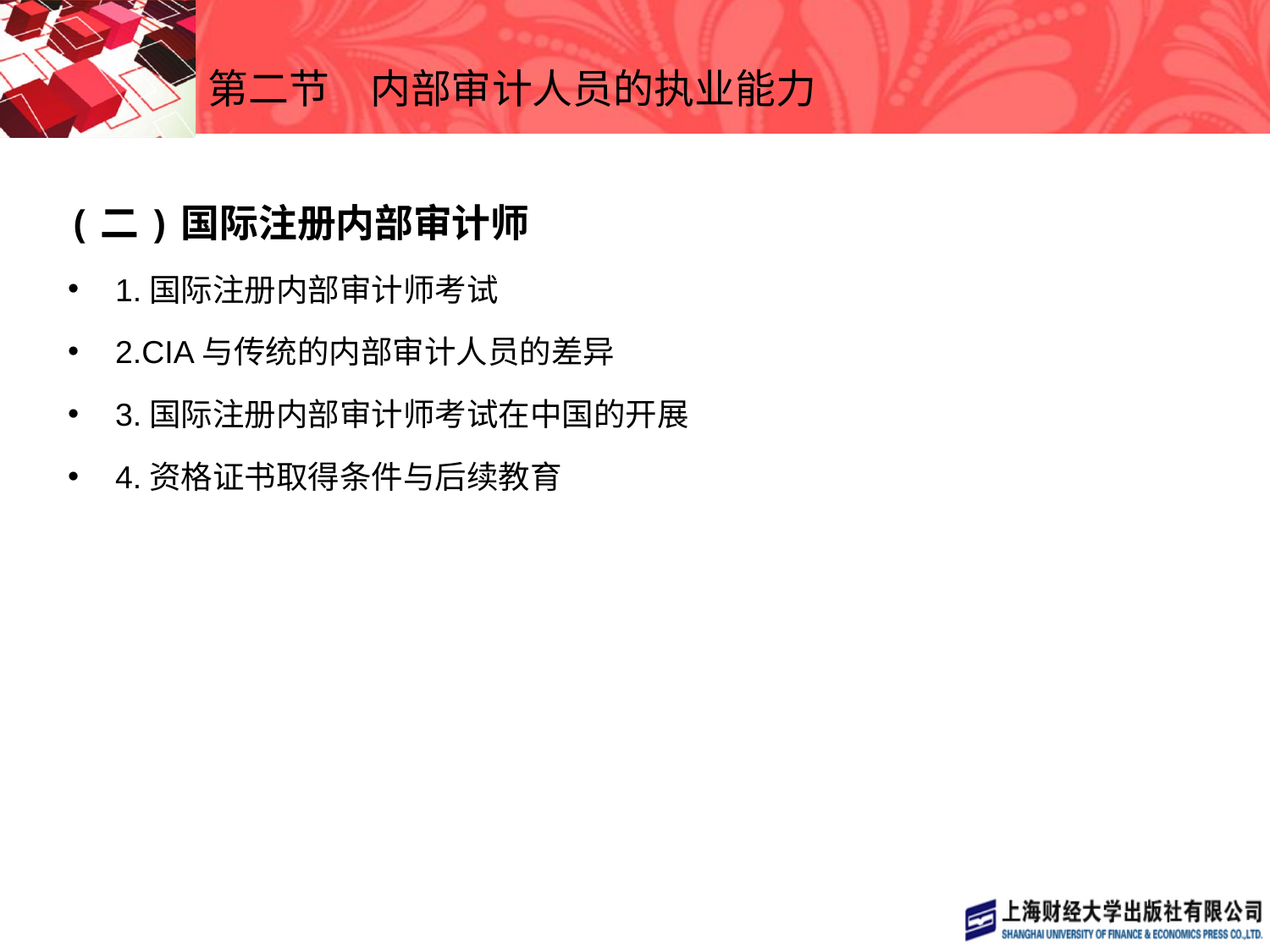

# 第二节　内部审计人员的执业能力
(二)国际注册内部审计师
1.国际注册内部审计师考试
2.CIA与传统的内部审计人员的差异
3.国际注册内部审计师考试在中国的开展
4.资格证书取得条件与后续教育